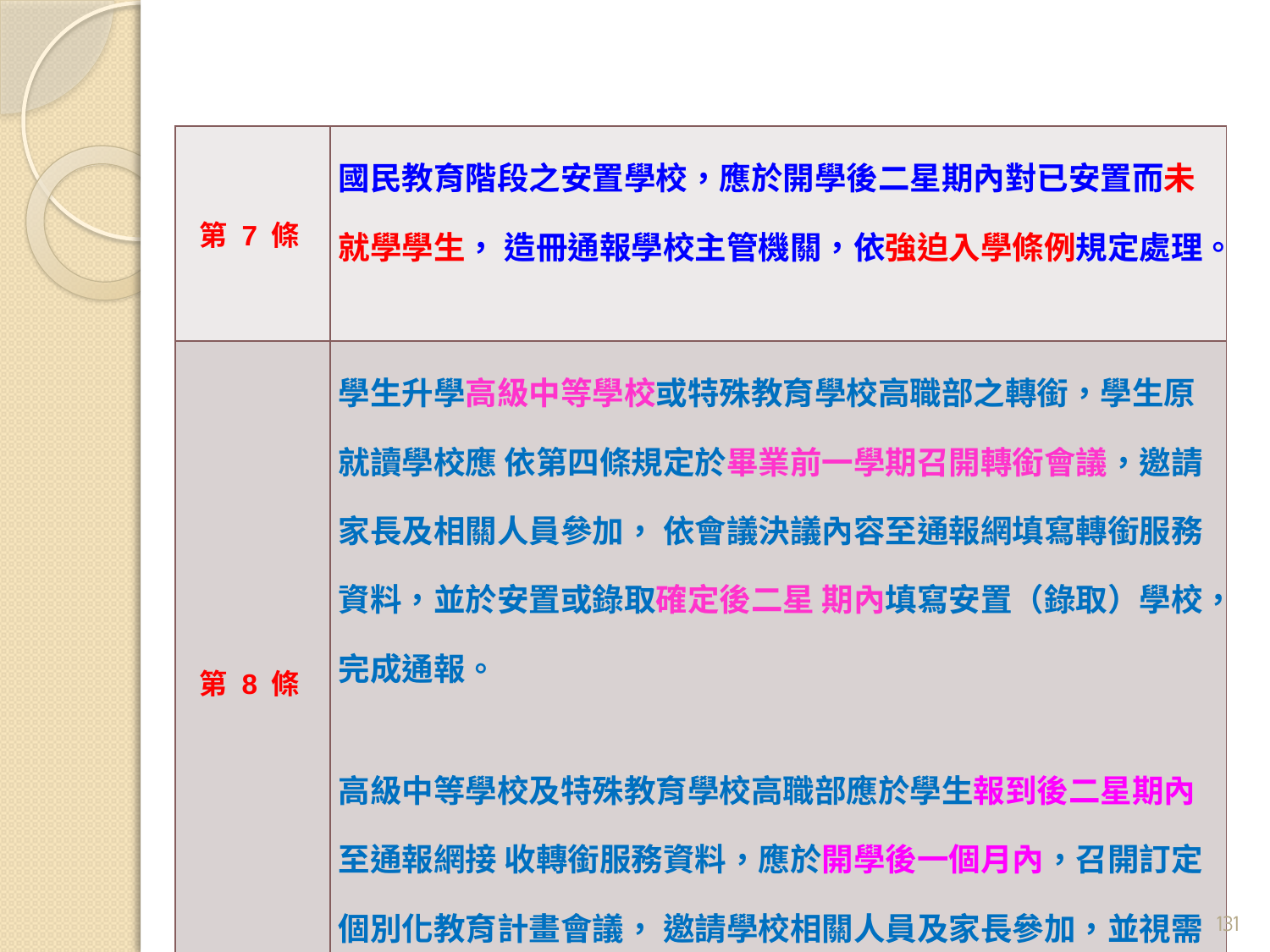

| 第 7 條 | 國民教育階段之安置學校，應於開學後二星期內對已安置而未就學學生， 造冊通報學校主管機關，依強迫入學條例規定處理。 |
| --- | --- |
| 第 8 條 | 學生升學高級中等學校或特殊教育學校高職部之轉銜，學生原就讀學校應 依第四條規定於畢業前一學期召開轉銜會議，邀請家長及相關人員參加， 依會議決議內容至通報網填寫轉銜服務資料，並於安置或錄取確定後二星 期內填寫安置（錄取）學校，完成通報。 高級中等學校及特殊教育學校高職部應於學生報到後二星期內至通報網接 收轉銜服務資料，應於開學後一個月內，召開訂定個別化教育計畫會議， 邀請學校相關人員及家長參加，並視需要邀請學生原就讀學校相關人員參 加。 |
131